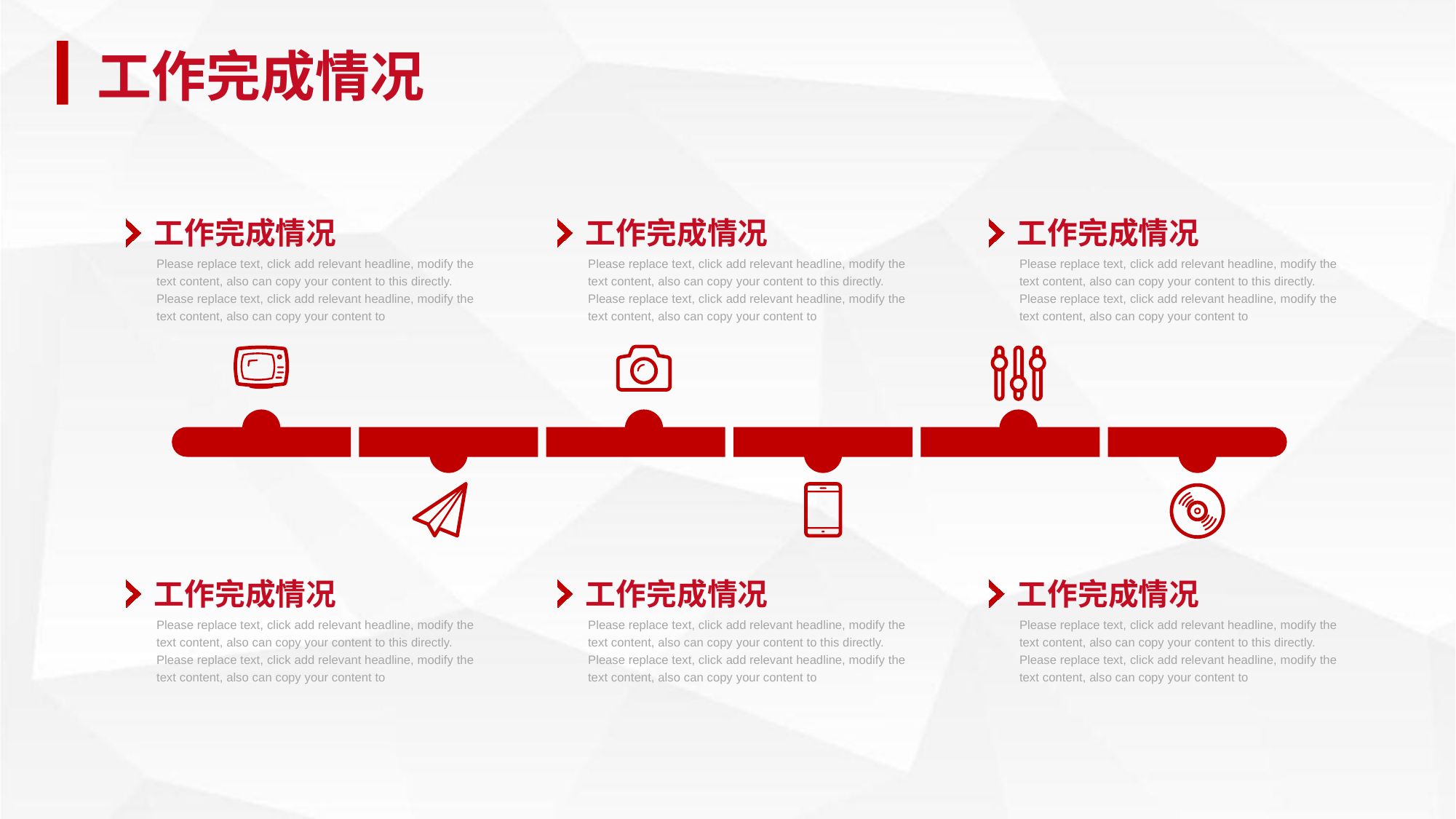

工作完成情况

工作完成情况

Please replace text, click add relevant headline, modify the text content, also can copy your content to this directly. Please replace text, click add relevant headline, modify the text content, also can copy your content to
工作完成情况

Please replace text, click add relevant headline, modify the text content, also can copy your content to this directly. Please replace text, click add relevant headline, modify the text content, also can copy your content to
工作完成情况

Please replace text, click add relevant headline, modify the text content, also can copy your content to this directly. Please replace text, click add relevant headline, modify the text content, also can copy your content to

工作完成情况

Please replace text, click add relevant headline, modify the text content, also can copy your content to this directly. Please replace text, click add relevant headline, modify the text content, also can copy your content to
工作完成情况

Please replace text, click add relevant headline, modify the text content, also can copy your content to this directly. Please replace text, click add relevant headline, modify the text content, also can copy your content to
工作完成情况

Please replace text, click add relevant headline, modify the text content, also can copy your content to this directly. Please replace text, click add relevant headline, modify the text content, also can copy your content to